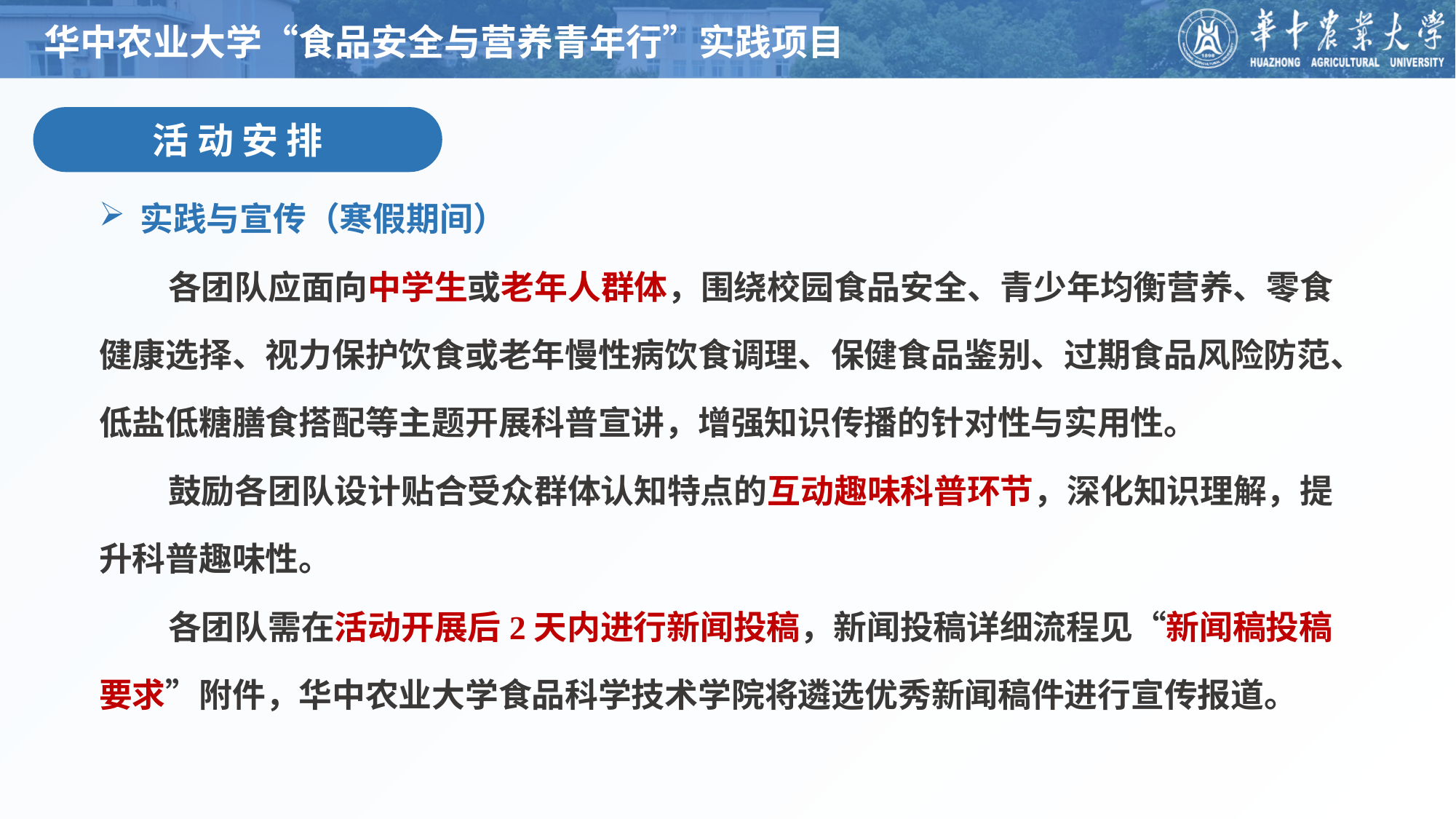

华中农业大学“食品安全与营养青年行”实践项目
活 动 安 排
实践与宣传（寒假期间）
        各团队应面向中学生或老年人群体，围绕校园食品安全、青少年均衡营养、零食健康选择、视力保护饮食或老年慢性病饮食调理、保健食品鉴别、过期食品风险防范、低盐低糖膳食搭配等主题开展科普宣讲，增强知识传播的针对性与实用性。
        鼓励各团队设计贴合受众群体认知特点的互动趣味科普环节，深化知识理解，提升科普趣味性。
        各团队需在活动开展后2天内进行新闻投稿，新闻投稿详细流程见“新闻稿投稿要求”附件，华中农业大学食品科学技术学院将遴选优秀新闻稿件进行宣传报道。